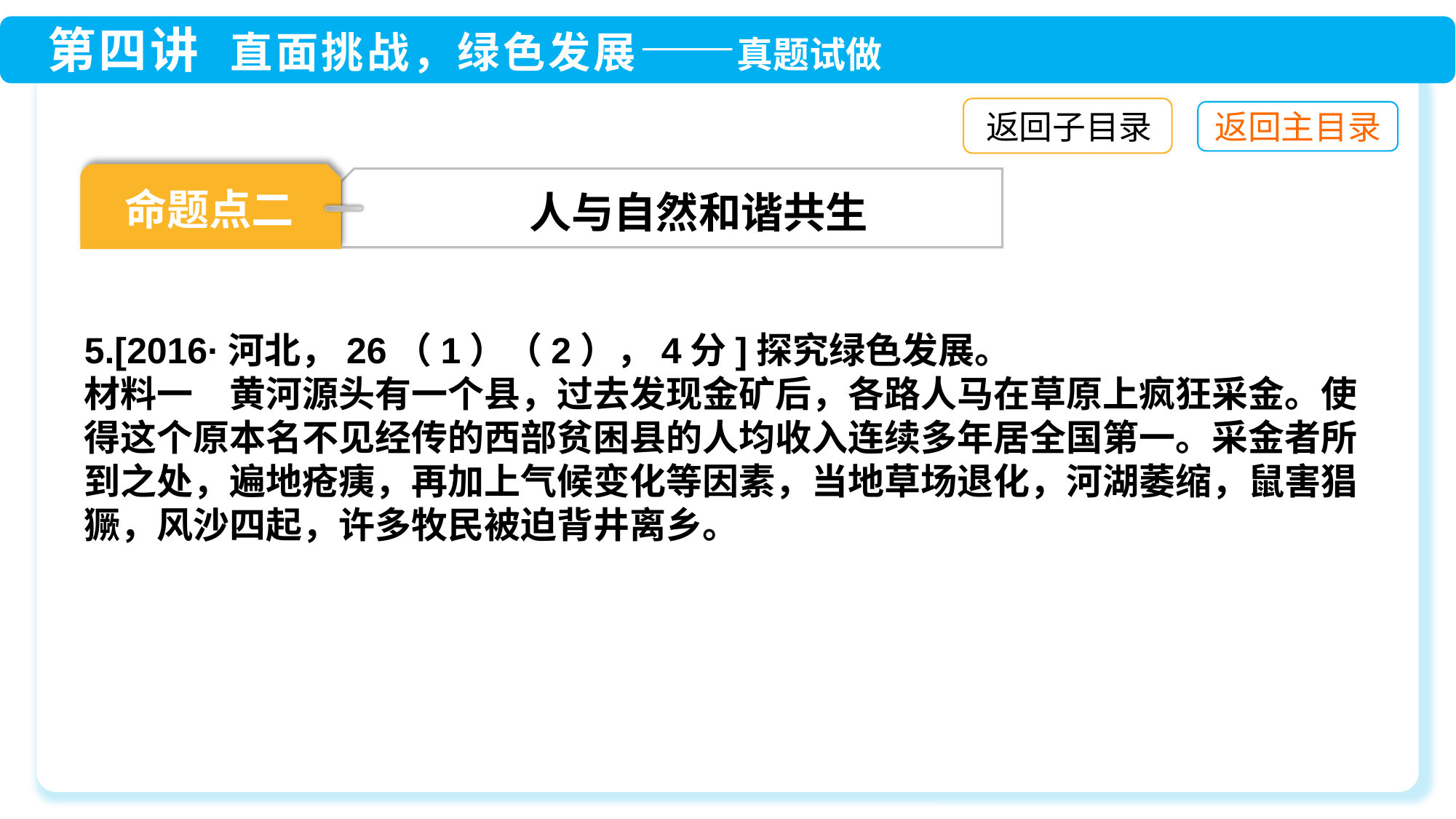

返回子目录
命题点二
人与自然和谐共生

5.[2016·河北，26（1）（2），4分]探究绿色发展。
材料一　黄河源头有一个县，过去发现金矿后，各路人马在草原上疯狂采金。使得这个原本名不见经传的西部贫困县的人均收入连续多年居全国第一。采金者所到之处，遍地疮痍，再加上气候变化等因素，当地草场退化，河湖萎缩，鼠害猖獗，风沙四起，许多牧民被迫背井离乡。